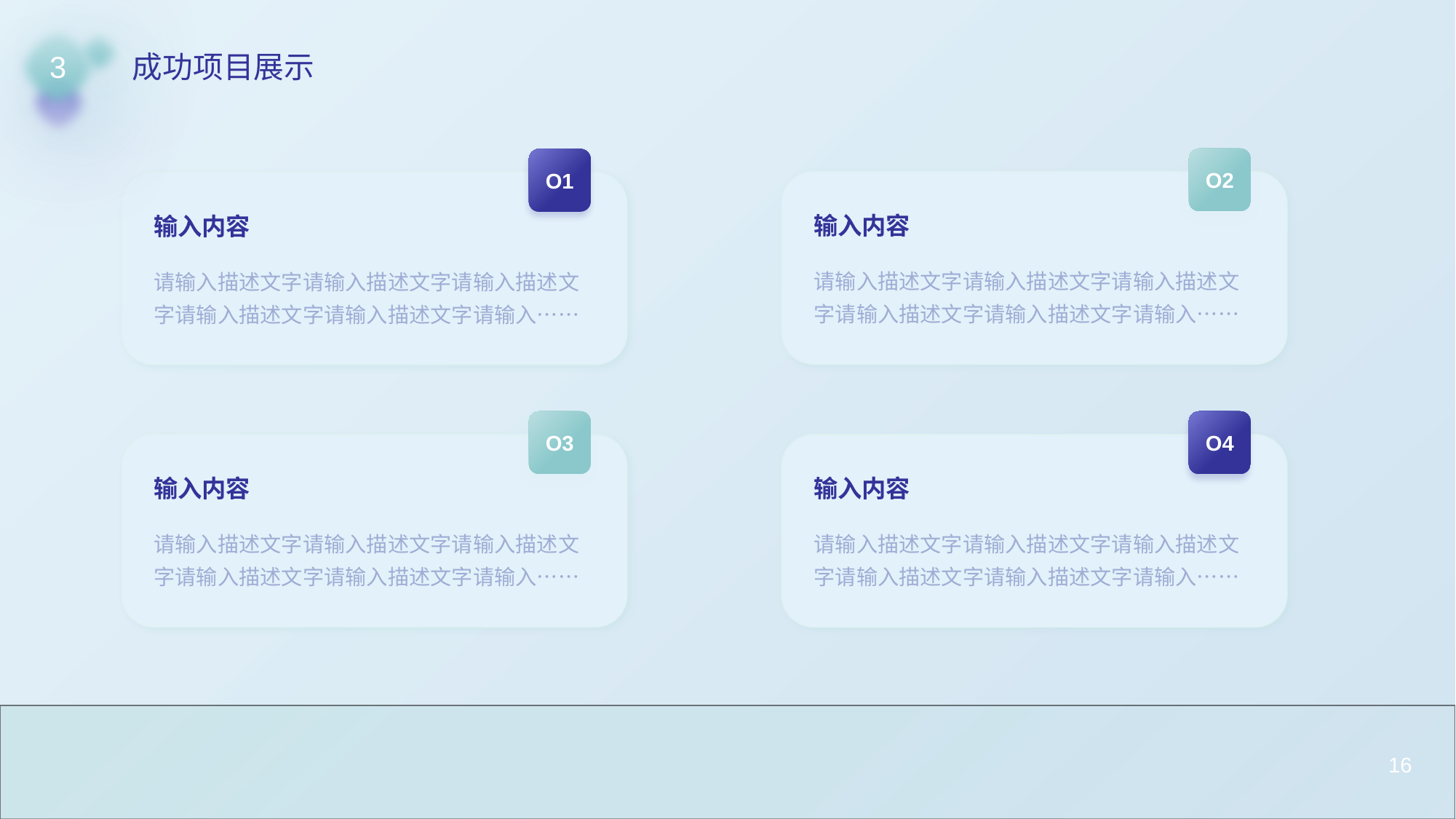

3

成功项目展示

O2

输入内容
请输入描述文字请输入描述文字请输入描述文字请输入描述文字请输入描述文字请输入……
O1

输入内容
请输入描述文字请输入描述文字请输入描述文字请输入描述文字请输入描述文字请输入……
O3

输入内容
请输入描述文字请输入描述文字请输入描述文字请输入描述文字请输入描述文字请输入……
O4

输入内容
请输入描述文字请输入描述文字请输入描述文字请输入描述文字请输入描述文字请输入……

16